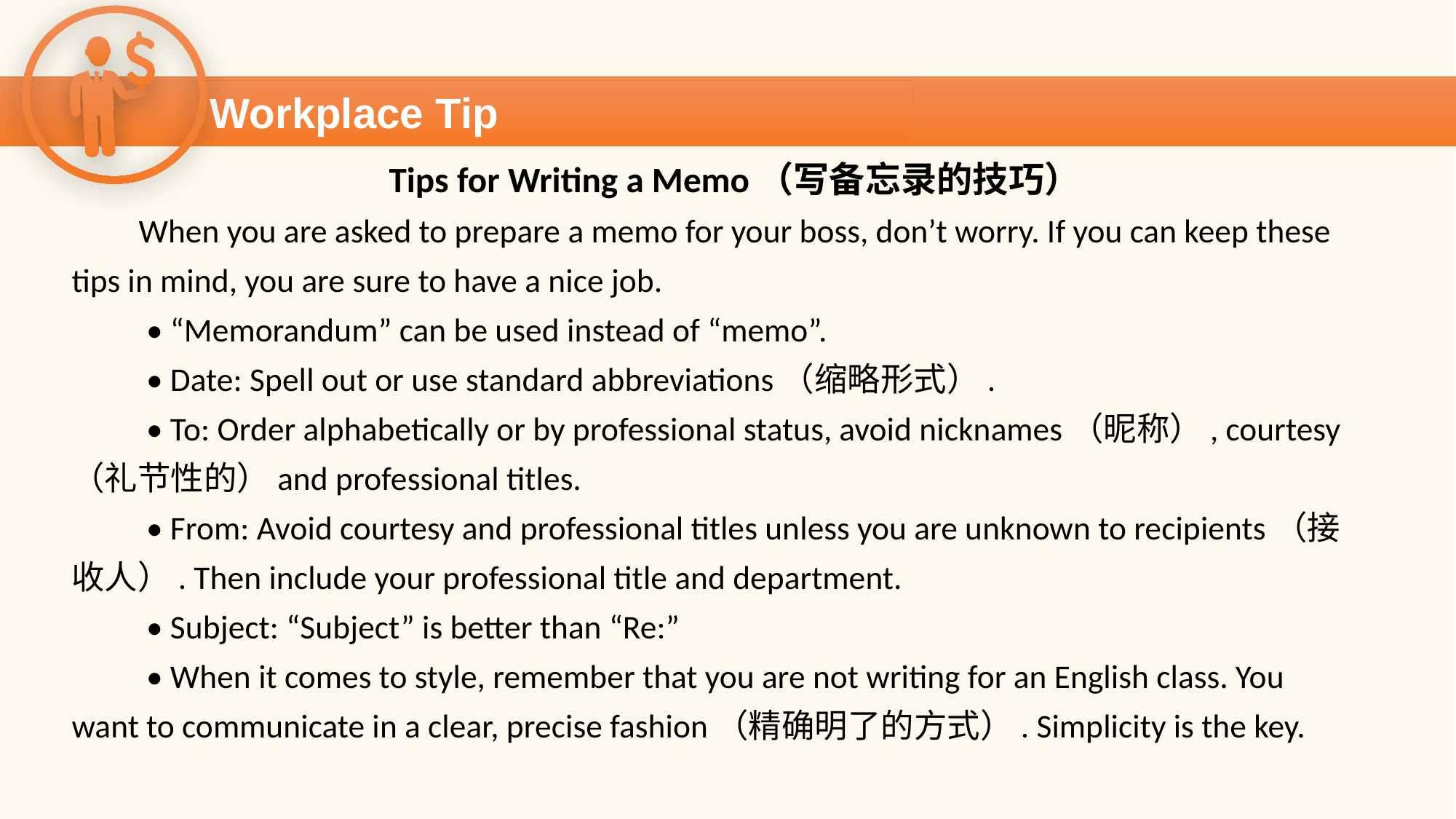

Workplace Tip
Workplace Tip
Tips for Writing a Memo（写备忘录的技巧）
         When you are asked to prepare a memo for your boss, don’t worry. If you can keep these
tips in mind, you are sure to have a nice job.
          • “Memorandum” can be used instead of “memo”.
          • Date: Spell out or use standard abbreviations（缩略形式）.
          • To: Order alphabetically or by professional status, avoid nicknames（昵称）, courtesy
（礼节性的）and professional titles.
          • From: Avoid courtesy and professional titles unless you are unknown to recipients（接
收人）. Then include your professional title and department.
          • Subject: “Subject” is better than “Re:”
          • When it comes to style, remember that you are not writing for an English class. You
want to communicate in a clear, precise fashion（精确明了的方式）. Simplicity is the key.